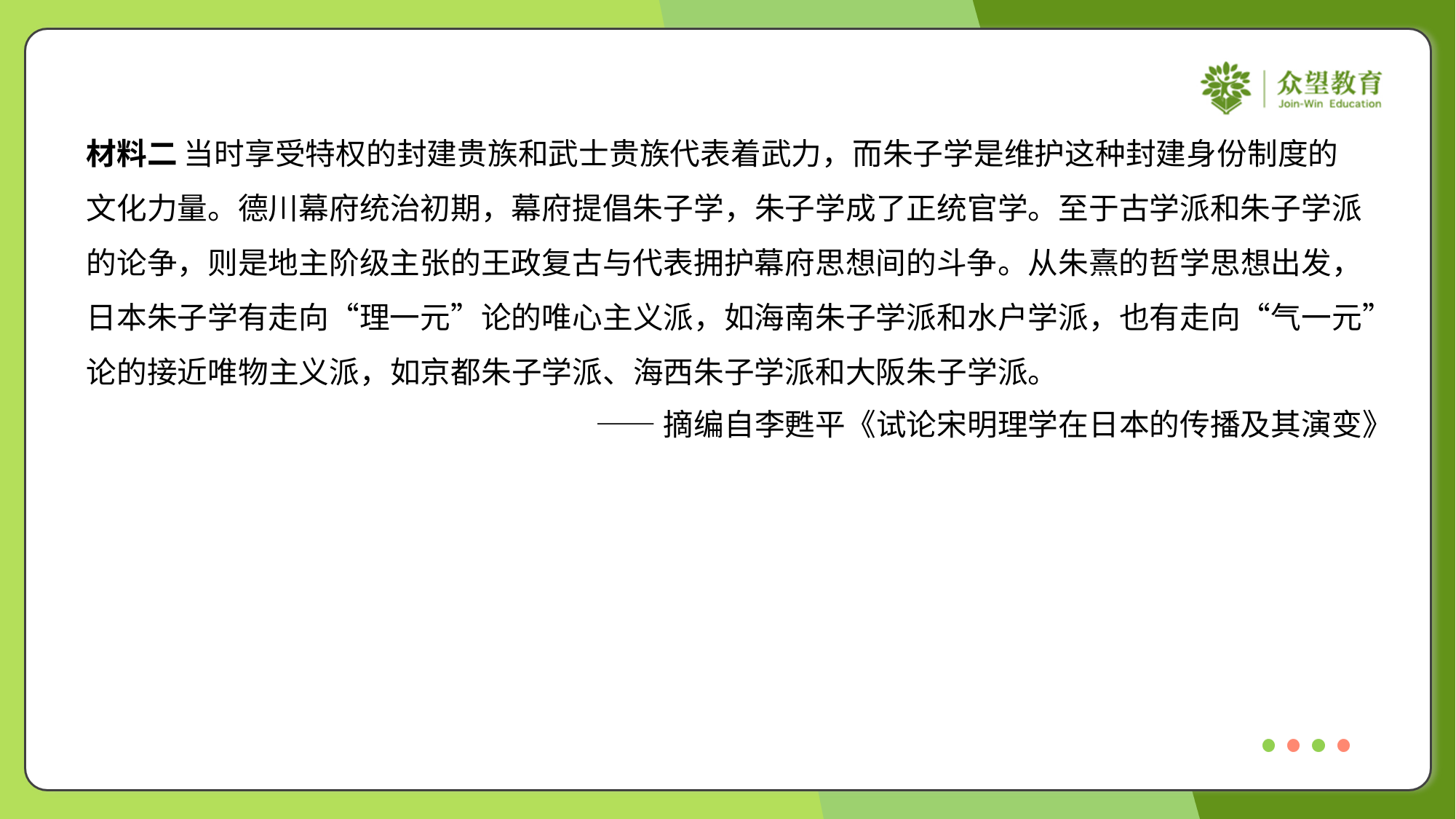

材料二 当时享受特权的封建贵族和武士贵族代表着武力，而朱子学是维护这种封建身份制度的
文化力量。德川幕府统治初期，幕府提倡朱子学，朱子学成了正统官学。至于古学派和朱子学派
的论争，则是地主阶级主张的王政复古与代表拥护幕府思想间的斗争。从朱熹的哲学思想出发，
日本朱子学有走向“理一元”论的唯心主义派，如海南朱子学派和水户学派，也有走向“气一元”
论的接近唯物主义派，如京都朱子学派、海西朱子学派和大阪朱子学派。
——摘编自李甦平《试论宋明理学在日本的传播及其演变》